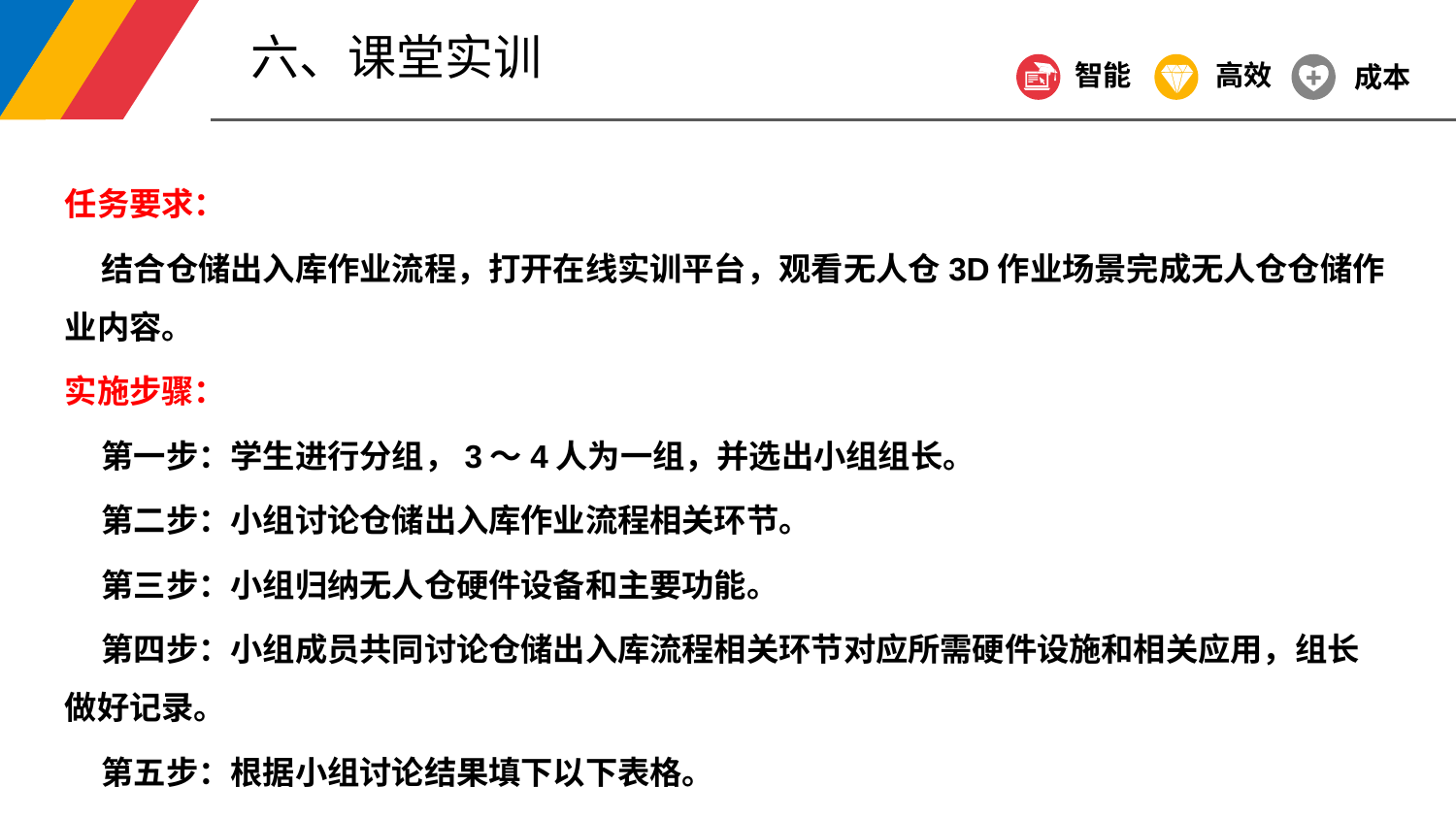

六、课堂实训
智能
高效
成本
任务要求：
    结合仓储出入库作业流程，打开在线实训平台，观看无人仓3D作业场景完成无人仓仓储作业内容。
实施步骤：
    第一步：学生进行分组，3～4人为一组，并选出小组组长。
    第二步：小组讨论仓储出入库作业流程相关环节。
    第三步：小组归纳无人仓硬件设备和主要功能。
    第四步：小组成员共同讨论仓储出入库流程相关环节对应所需硬件设施和相关应用，组长做好记录。
    第五步：根据小组讨论结果填下以下表格。